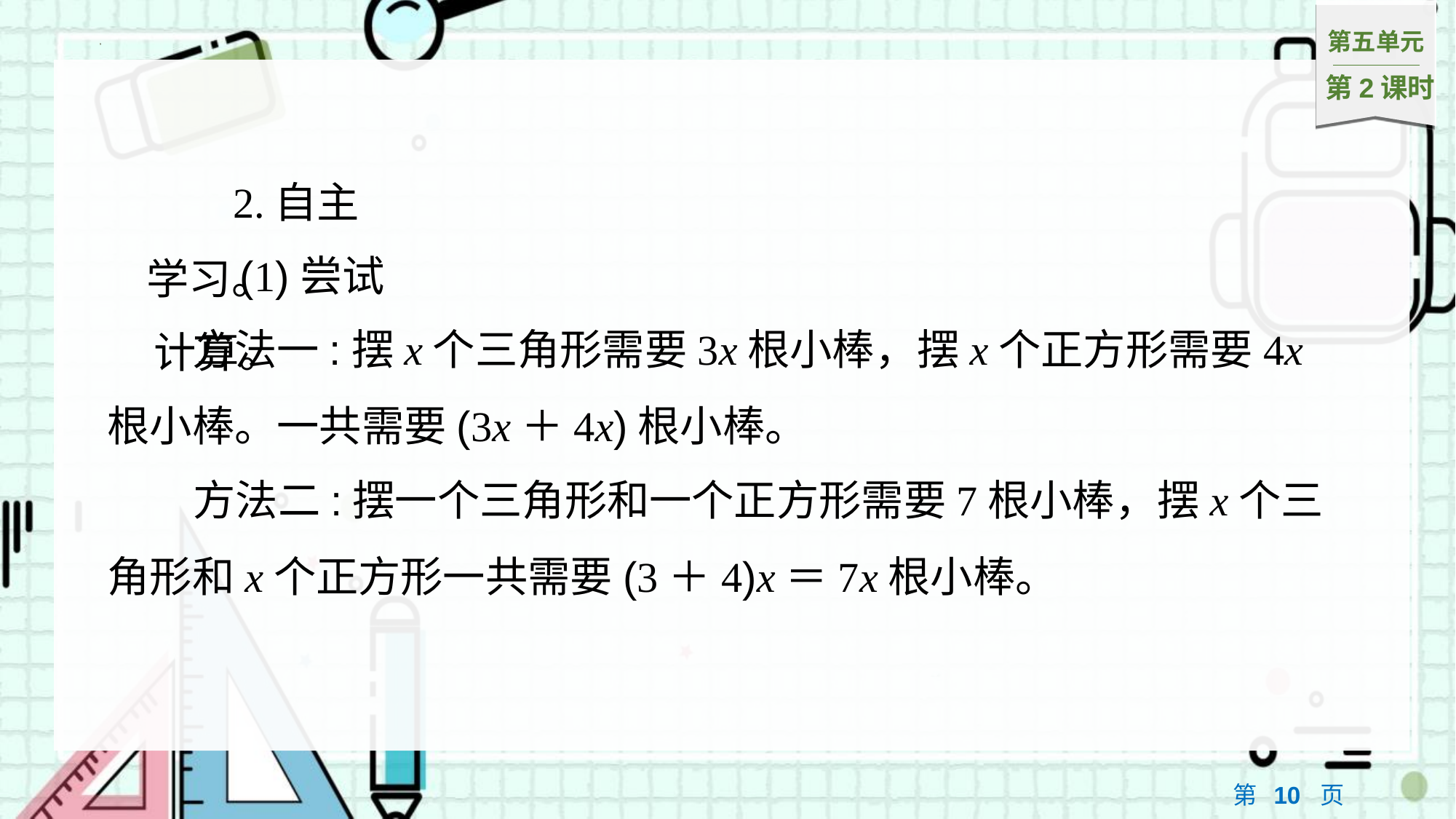

2.自主学习。
(1)尝试计算。
　　方法一:摆x个三角形需要3x根小棒，摆x个正方形需要4x根小棒。一共需要(3x＋4x)根小棒。
方法二:摆一个三角形和一个正方形需要7根小棒，摆x个三角形和x个正方形一共需要(3＋4)x＝7x根小棒。